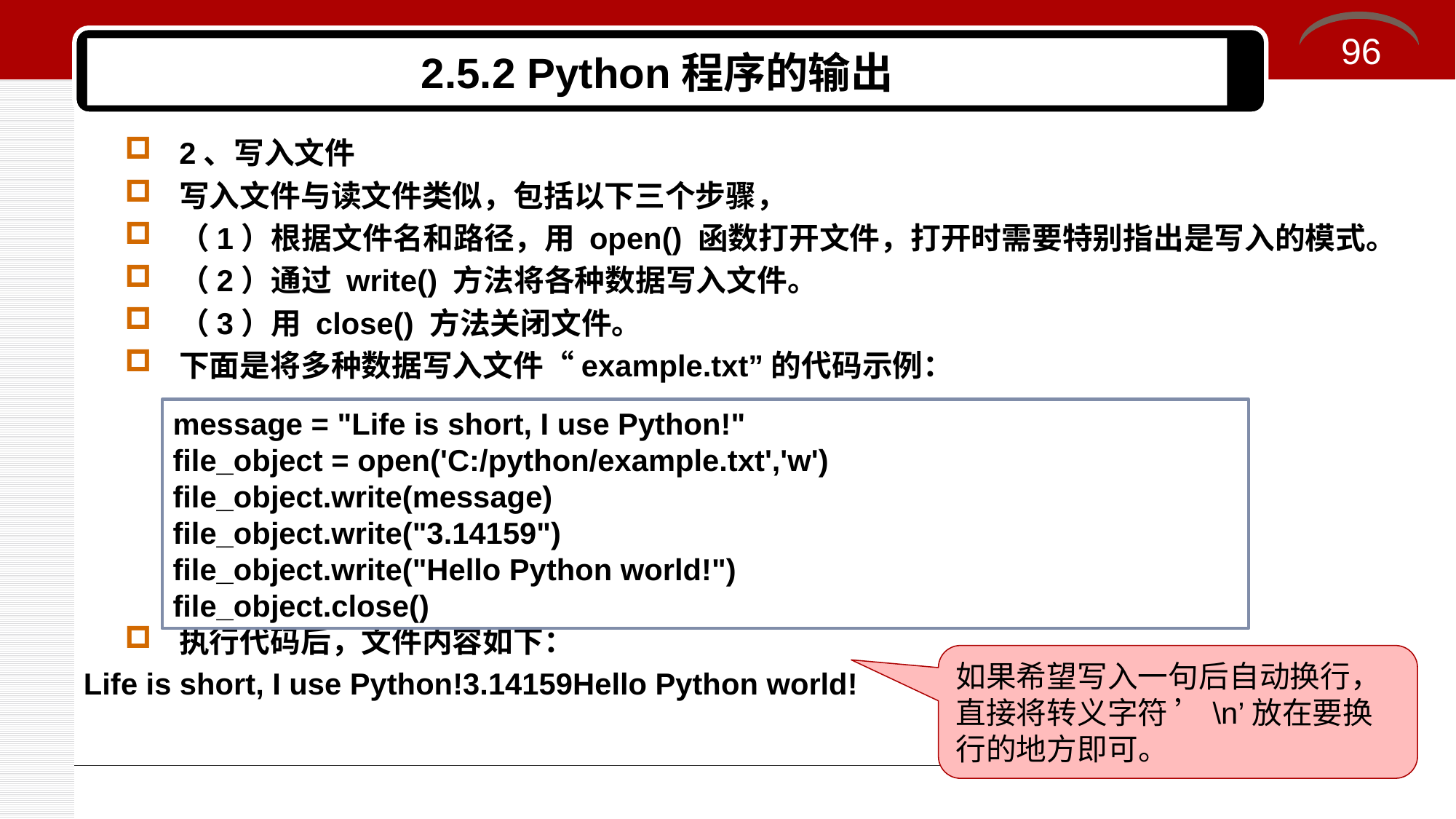

96
# 2.5.2 Python程序的输出
2、写入文件
写入文件与读文件类似，包括以下三个步骤，
（1）根据文件名和路径，用 open() 函数打开文件，打开时需要特别指出是写入的模式。
（2）通过 write() 方法将各种数据写入文件。
（3）用 close() 方法关闭文件。
下面是将多种数据写入文件“example.txt”的代码示例：

执行代码后，文件内容如下：
Life is short, I use Python!3.14159Hello Python world!

message = "Life is short, I use Python!"
file_object = open('C:/python/example.txt','w')
file_object.write(message)
file_object.write("3.14159")
file_object.write("Hello Python world!")
file_object.close()
如果希望写入一句后自动换行，直接将转义字符 ’\n’放在要换行的地方即可。